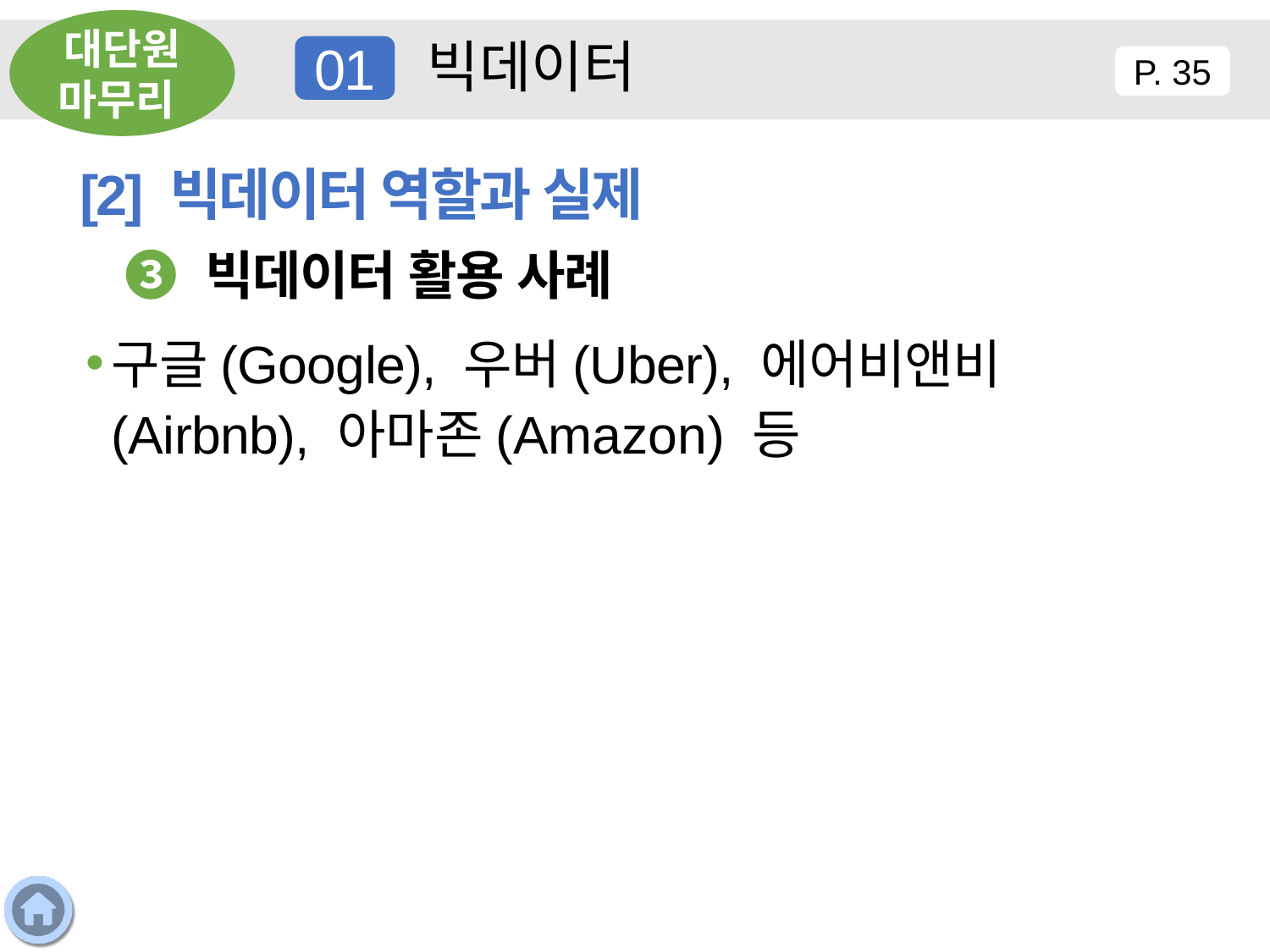

대단원 마무리

빅데이터
01
P. 35
[2] 빅데이터 역할과 실제
❸ 빅데이터 활용 사례
구글(Google), 우버(Uber), 에어비앤비(Airbnb), 아마존(Amazon) 등